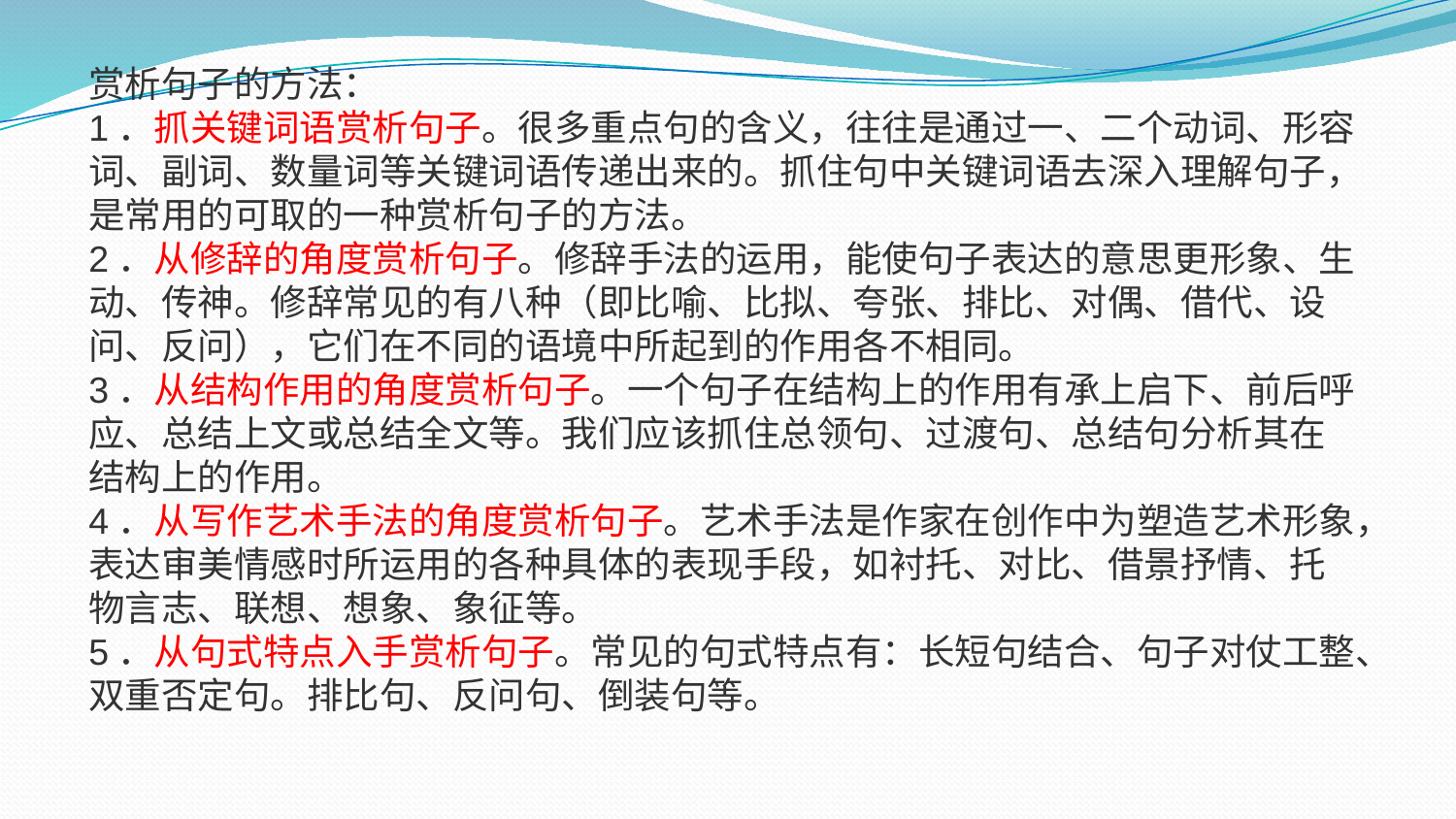

赏析句子的方法：
1．抓关键词语赏析句子。很多重点句的含义，往往是通过一、二个动词、形容词、副词、数量词等关键词语传递出来的。抓住句中关键词语去深入理解句子，是常用的可取的一种赏析句子的方法。
2．从修辞的角度赏析句子。修辞手法的运用，能使句子表达的意思更形象、生动、传神。修辞常见的有八种（即比喻、比拟、夸张、排比、对偶、借代、设问、反问），它们在不同的语境中所起到的作用各不相同。
3．从结构作用的角度赏析句子。一个句子在结构上的作用有承上启下、前后呼应、总结上文或总结全文等。我们应该抓住总领句、过渡句、总结句分析其在结构上的作用。
4．从写作艺术手法的角度赏析句子。艺术手法是作家在创作中为塑造艺术形象，表达审美情感时所运用的各种具体的表现手段，如衬托、对比、借景抒情、托物言志、联想、想象、象征等。
5．从句式特点入手赏析句子。常见的句式特点有：长短句结合、句子对仗工整、双重否定句。排比句、反问句、倒装句等。